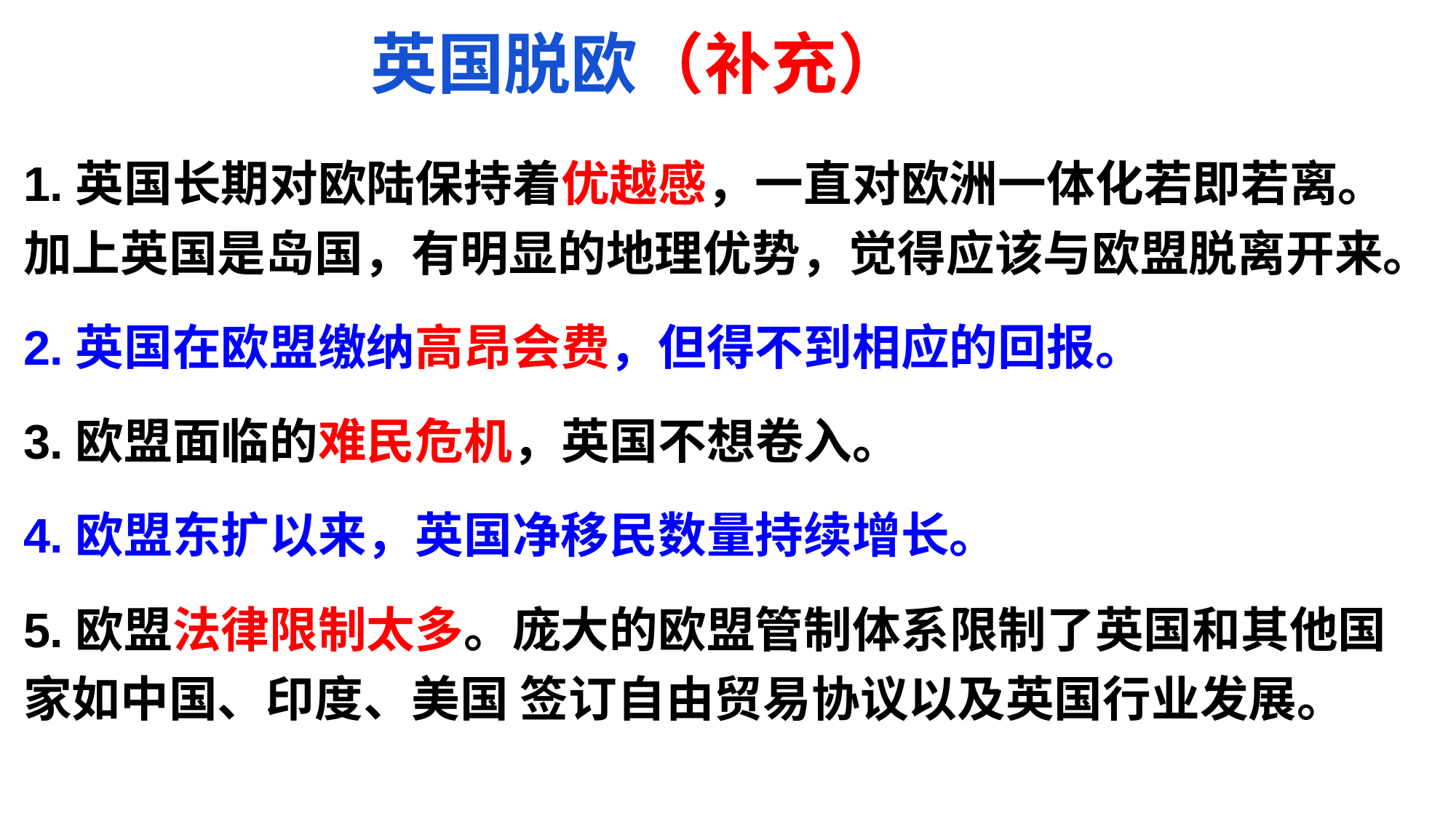

英国脱欧（补充）
1.英国长期对欧陆保持着优越感，一直对欧洲一体化若即若离。加上英国是岛国，有明显的地理优势，觉得应该与欧盟脱离开来。
2.英国在欧盟缴纳高昂会费，但得不到相应的回报。
3.欧盟面临的难民危机，英国不想卷入。
4.欧盟东扩以来，英国净移民数量持续增长。
5.欧盟法律限制太多。庞大的欧盟管制体系限制了英国和其他国家如中国、印度、美国 签订自由贸易协议以及英国行业发展。